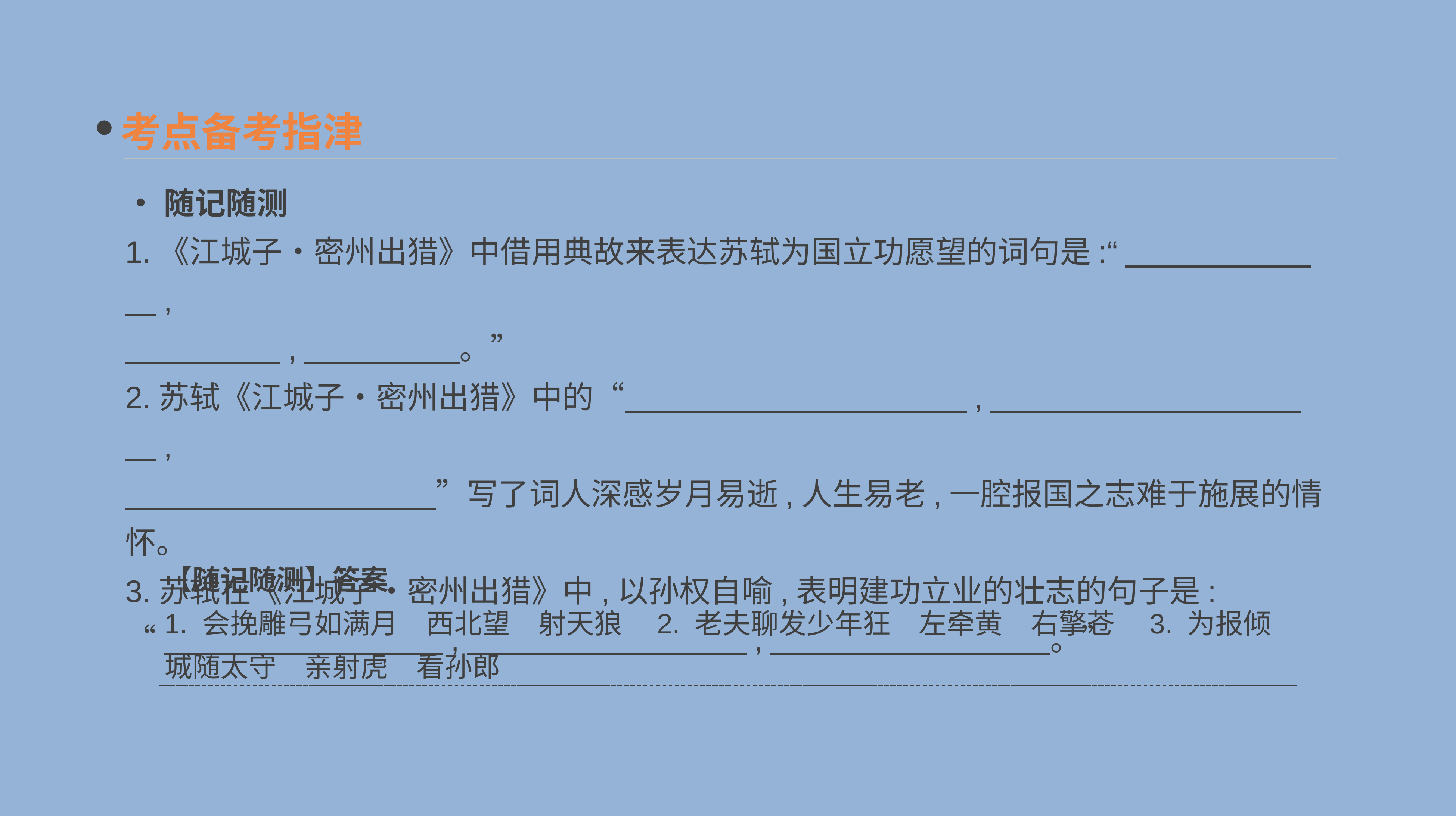

考点备考指津

•随记随测
1.《江城子•密州出猎》中借用典故来表达苏轼为国立功愿望的词句是:“　　　　　　　,
　　　　　,　　　　　。”
2.苏轼《江城子•密州出猎》中的“　　　　　　　　　　　,　　　　　　　　　　　,
　　　　　　　　　　”写了词人深感岁月易逝,人生易老,一腔报国之志难于施展的情怀。
3.苏轼在《江城子•密州出猎》中,以孙权自喻,表明建功立业的壮志的句子是:
“　　　　　　　　　,　　　　　　　　　,　　　　　　　　　。”
【随记随测】答案
1. 会挽雕弓如满月　西北望　射天狼　2. 老夫聊发少年狂　左牵黄　右擎苍　3. 为报倾城随太守　亲射虎　看孙郎